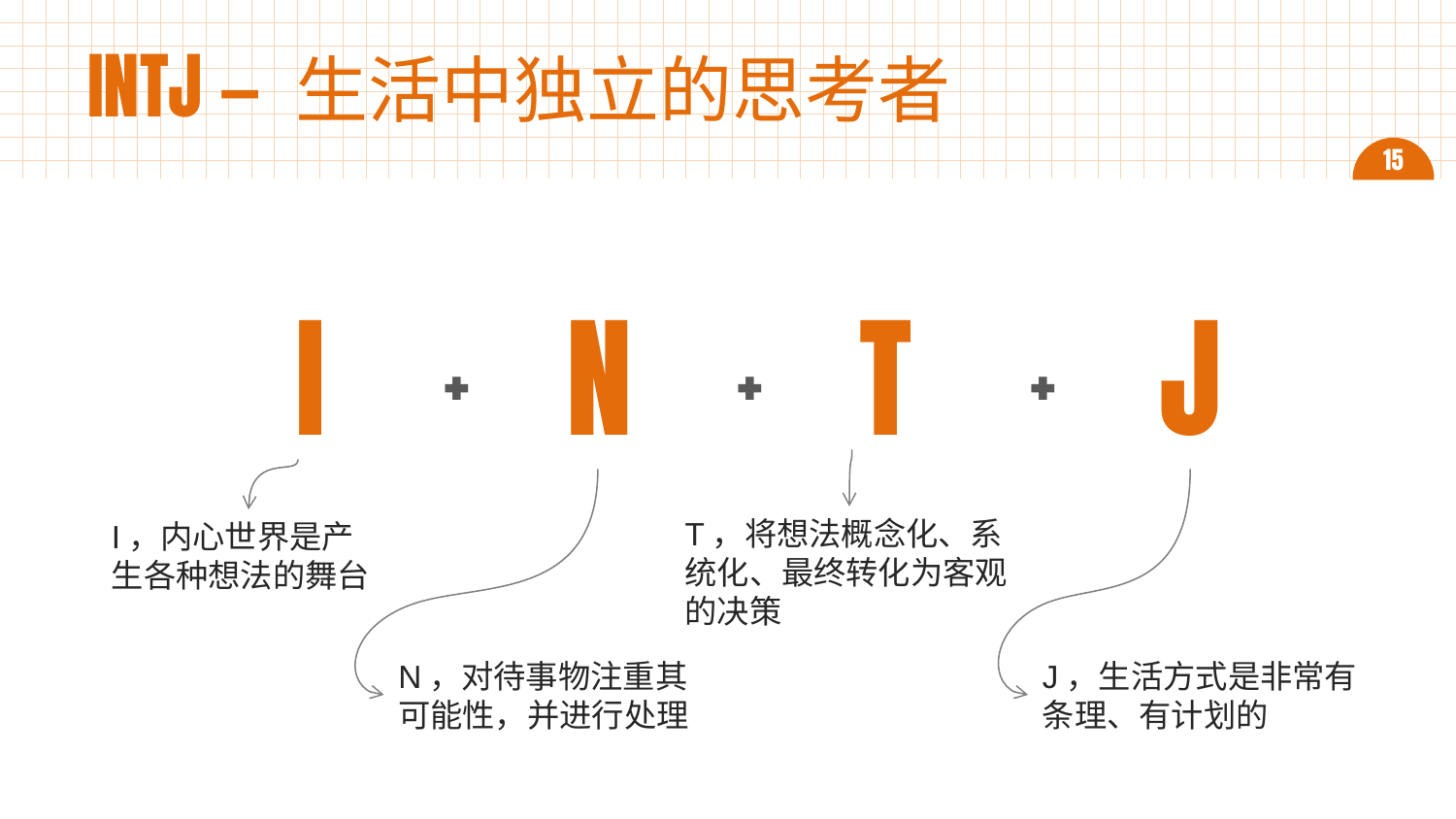

# INTJ — 生活中独立的思考者
15
I
N
T
J
+
+
+
T，将想法概念化、系统化、最终转化为客观的决策
I，内心世界是产生各种想法的舞台
N，对待事物注重其可能性，并进行处理
J，生活方式是非常有条理、有计划的